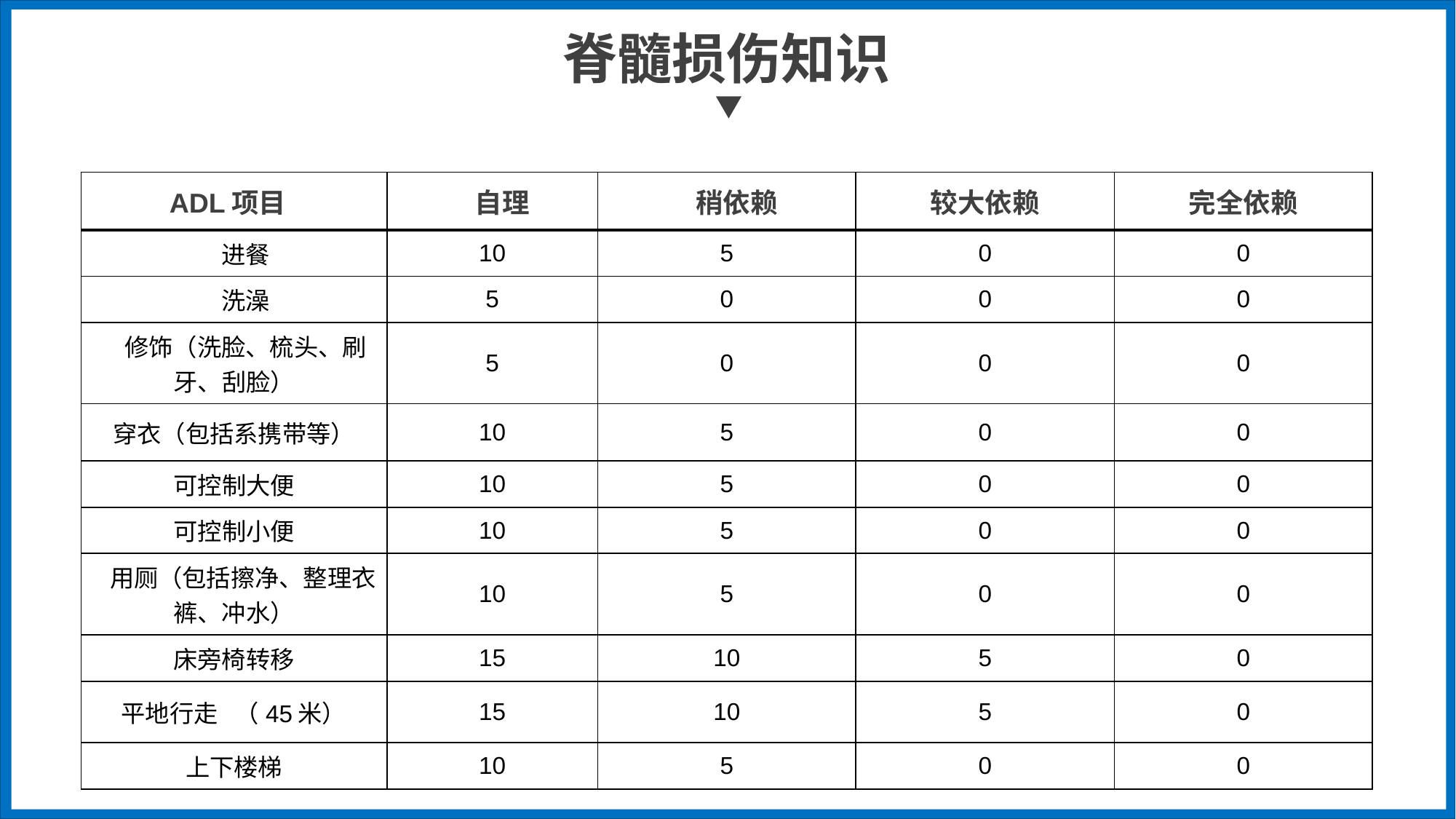

| ADL项目 | 自理 | 稍依赖 | 较大依赖 | 完全依赖 |
| --- | --- | --- | --- | --- |
| 进餐 | 10 | 5 | 0 | 0 |
| 洗澡 | 5 | 0 | 0 | 0 |
| 修饰（洗脸、梳头、刷牙、刮脸） | 5 | 0 | 0 | 0 |
| 穿衣（包括系携带等） | 10 | 5 | 0 | 0 |
| 可控制大便 | 10 | 5 | 0 | 0 |
| 可控制小便 | 10 | 5 | 0 | 0 |
| 用厕（包括擦净、整理衣裤、冲水） | 10 | 5 | 0 | 0 |
| 床旁椅转移 | 15 | 10 | 5 | 0 |
| 平地行走 （45米） | 15 | 10 | 5 | 0 |
| 上下楼梯 | 10 | 5 | 0 | 0 |